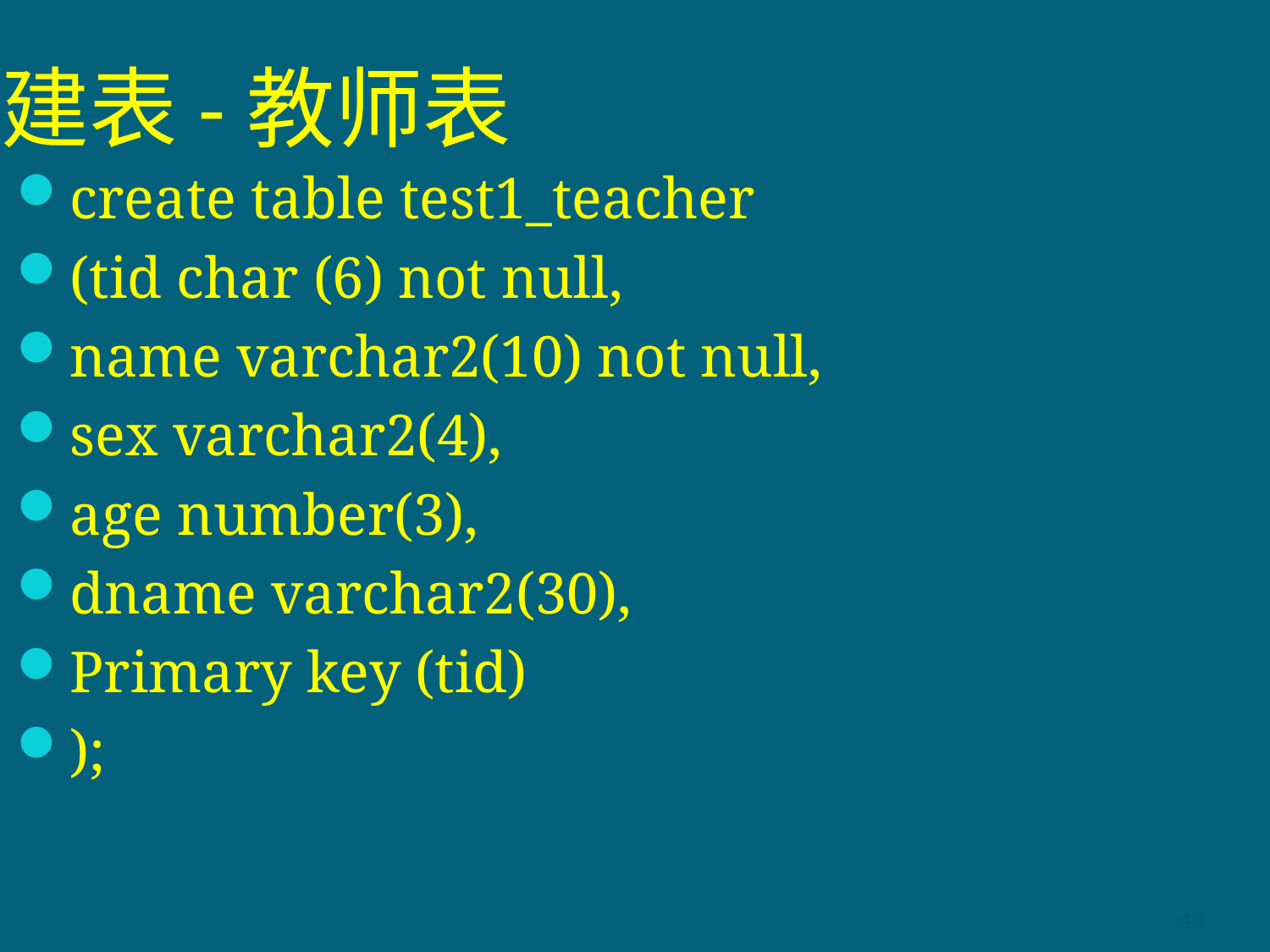

# 建表-教师表
create table test1_teacher
(tid char (6) not null,
name varchar2(10) not null,
sex varchar2(4),
age number(3),
dname varchar2(30),
Primary key (tid)
);
40